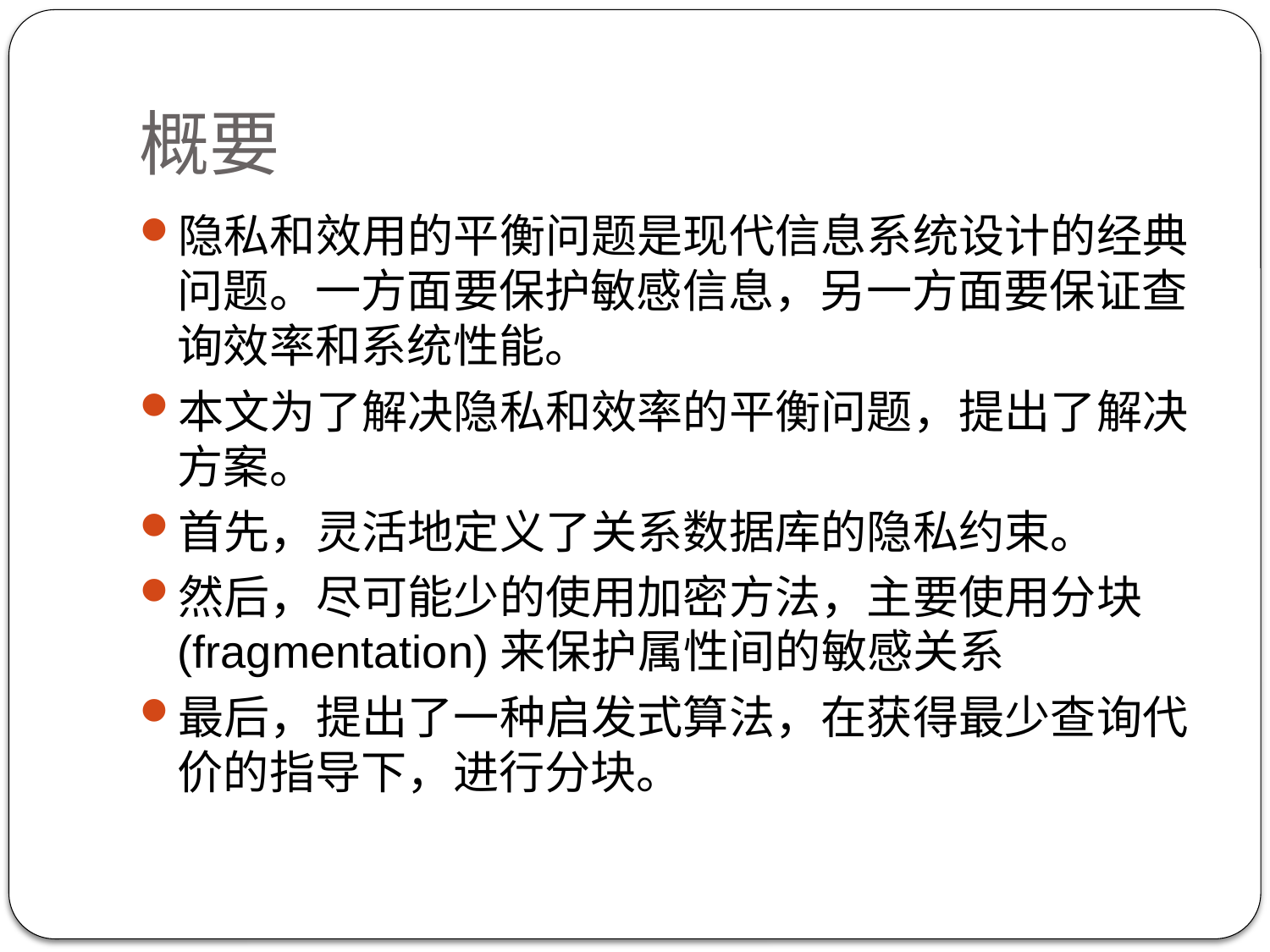

# 概要
隐私和效用的平衡问题是现代信息系统设计的经典问题。一方面要保护敏感信息，另一方面要保证查询效率和系统性能。
本文为了解决隐私和效率的平衡问题，提出了解决方案。
首先，灵活地定义了关系数据库的隐私约束。
然后，尽可能少的使用加密方法，主要使用分块(fragmentation)来保护属性间的敏感关系
最后，提出了一种启发式算法，在获得最少查询代价的指导下，进行分块。